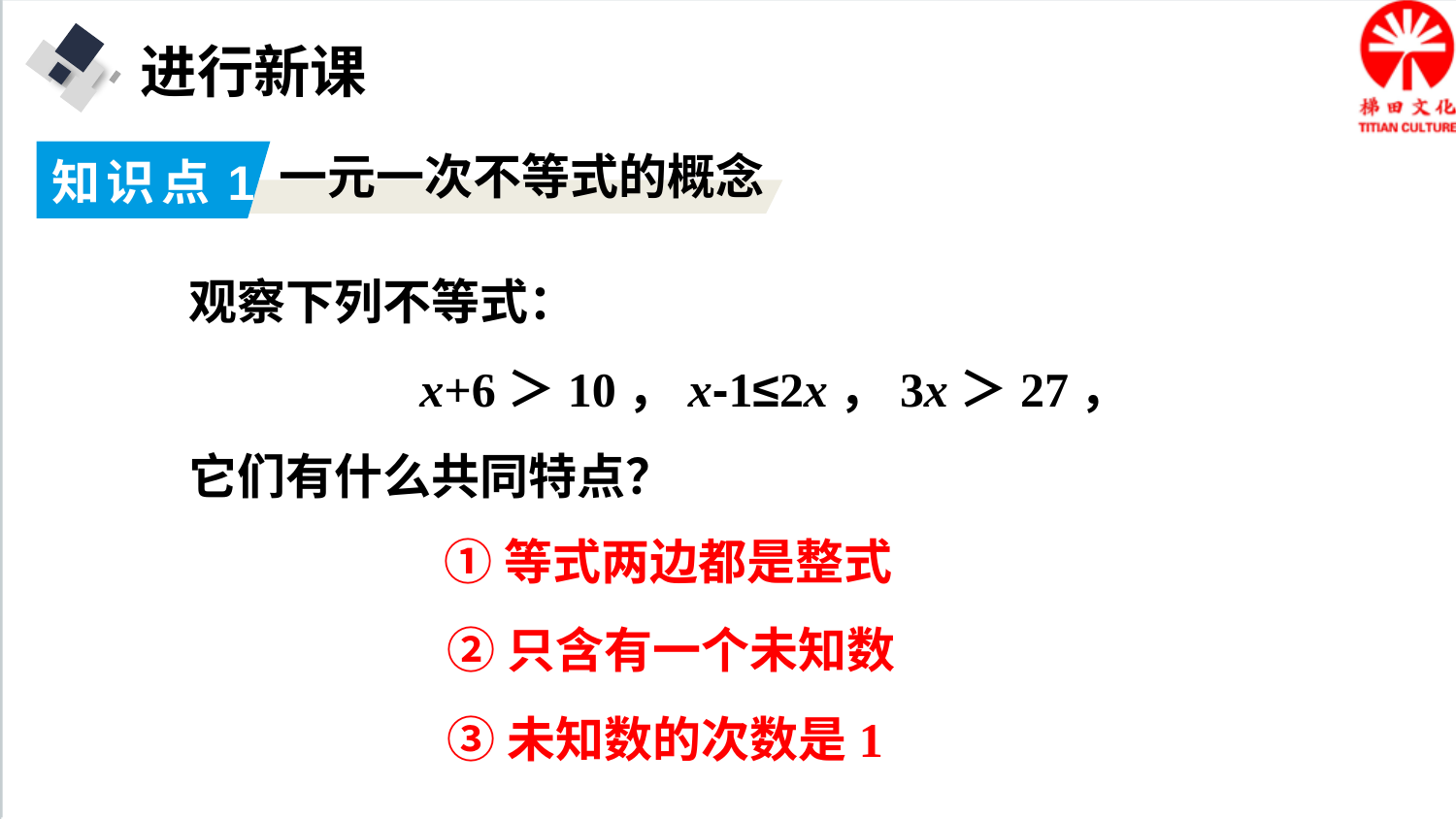

进行新课

知识点1

一元一次不等式的概念
观察下列不等式：
                   x+6＞10，x-1≤2x，3x＞27，
它们有什么共同特点？
①等式两边都是整式
②只含有一个未知数
③未知数的次数是1